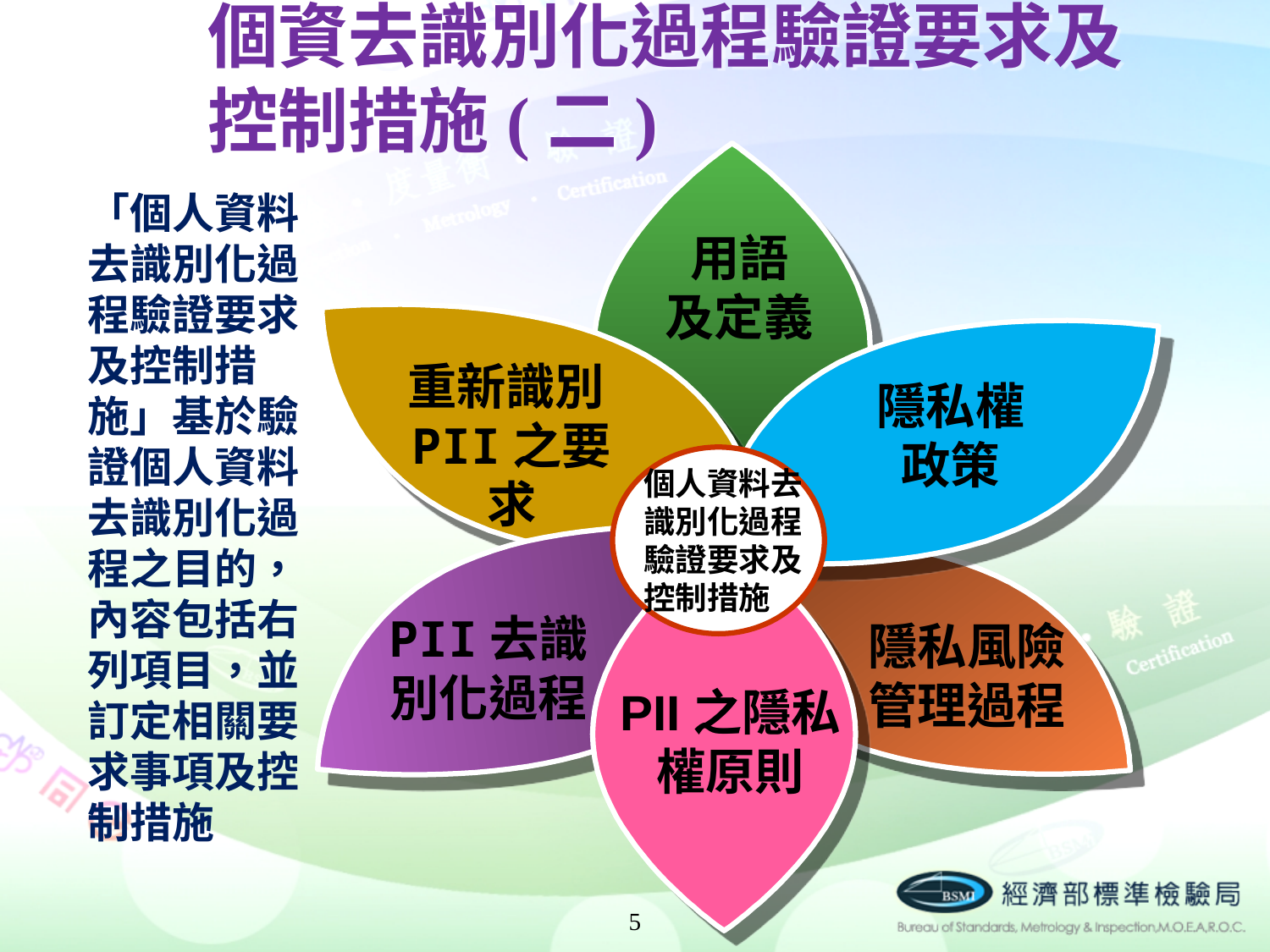

# 個資去識別化過程驗證要求及 控制措施(二)

「個人資料去識別化過程驗證要求及控制措施」基於驗證個人資料去識別化過程之目的，內容包括右列項目，並訂定相關要求事項及控制措施

用語
及定義

重新識別PII之要求
隱私權
政策

個人資料去識別化過程驗證要求及控制措施

PII去識別化過程
隱私風險管理過程
PII之隱私權原則
6